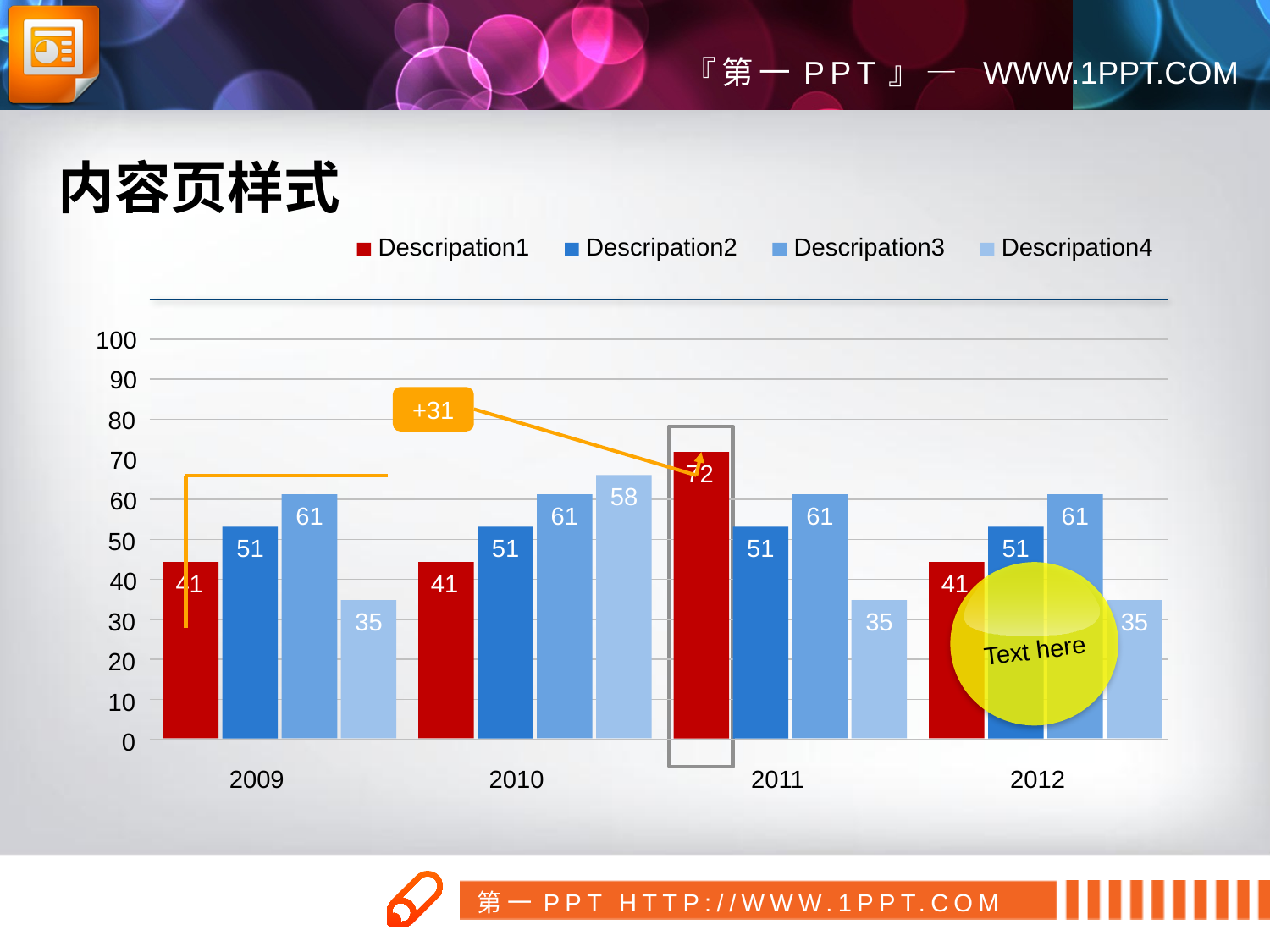

内容页样式
Descripation1

Descripation2

Descripation3

Descripation4

100
90
+31
80

70
72
61
51
35
58
61
51
41
60
61
51
41
35
61
51
41
35
50
40

Text here
30
20
10
0
2009
2010
2011
2012